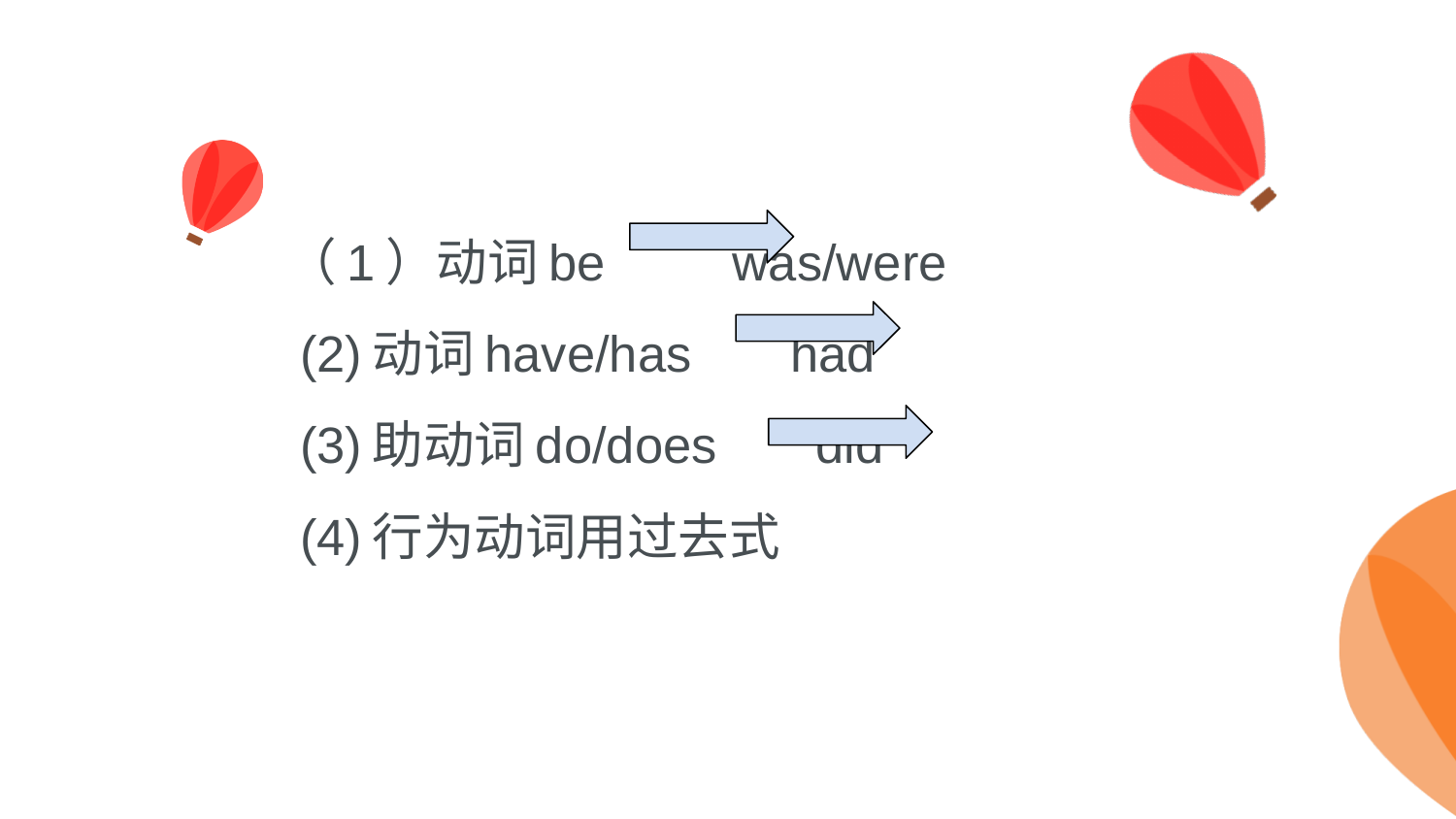

# （1）动词be         was/were (2)动词have/has       had (3)助动词do/does       did (4)行为动词用过去式